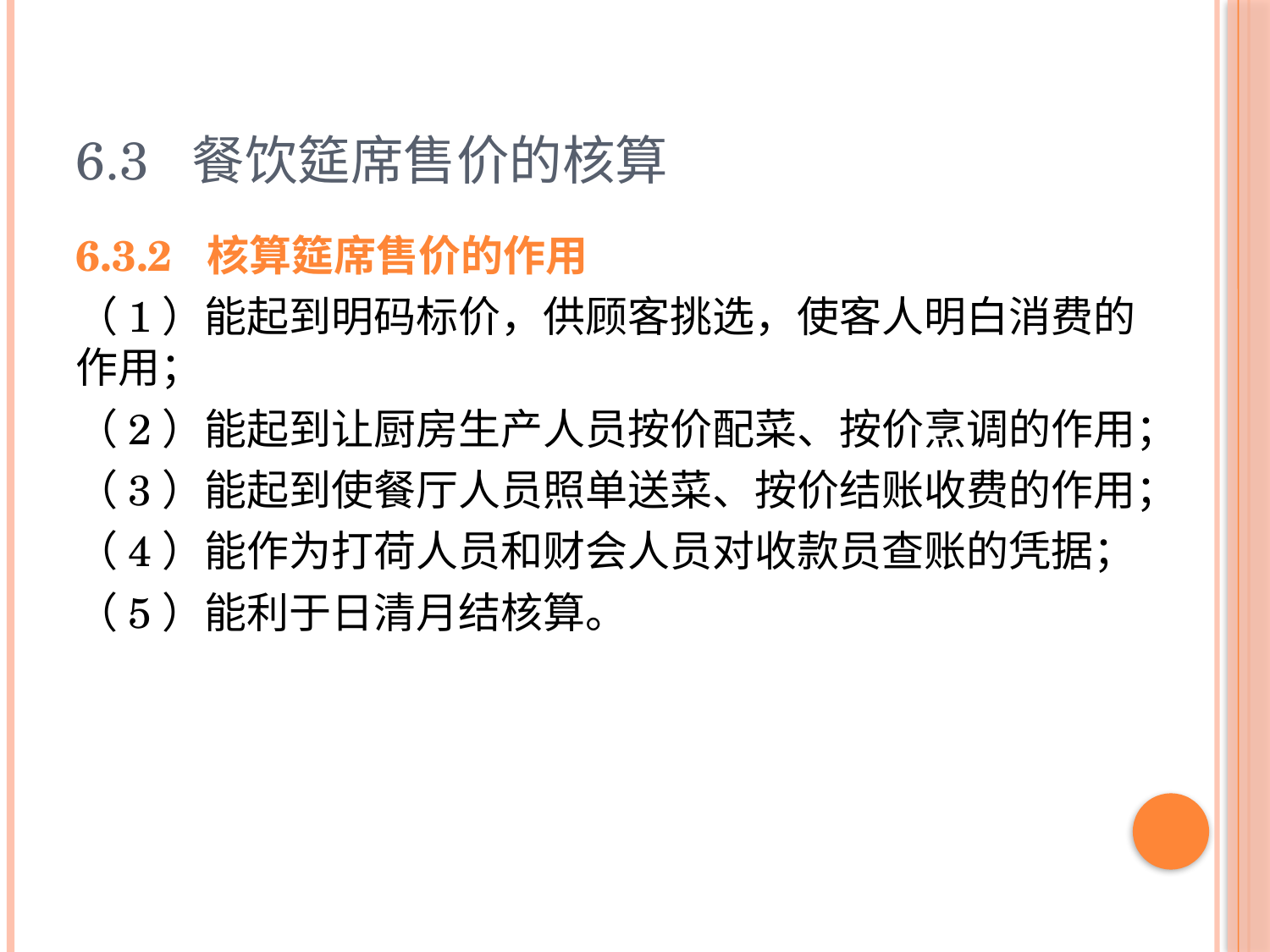

# 6.3  餐饮筵席售价的核算
6.3.2  核算筵席售价的作用
（1）能起到明码标价，供顾客挑选，使客人明白消费的作用；
（2）能起到让厨房生产人员按价配菜、按价烹调的作用；
（3）能起到使餐厅人员照单送菜、按价结账收费的作用；
（4）能作为打荷人员和财会人员对收款员查账的凭据；
（5）能利于日清月结核算。